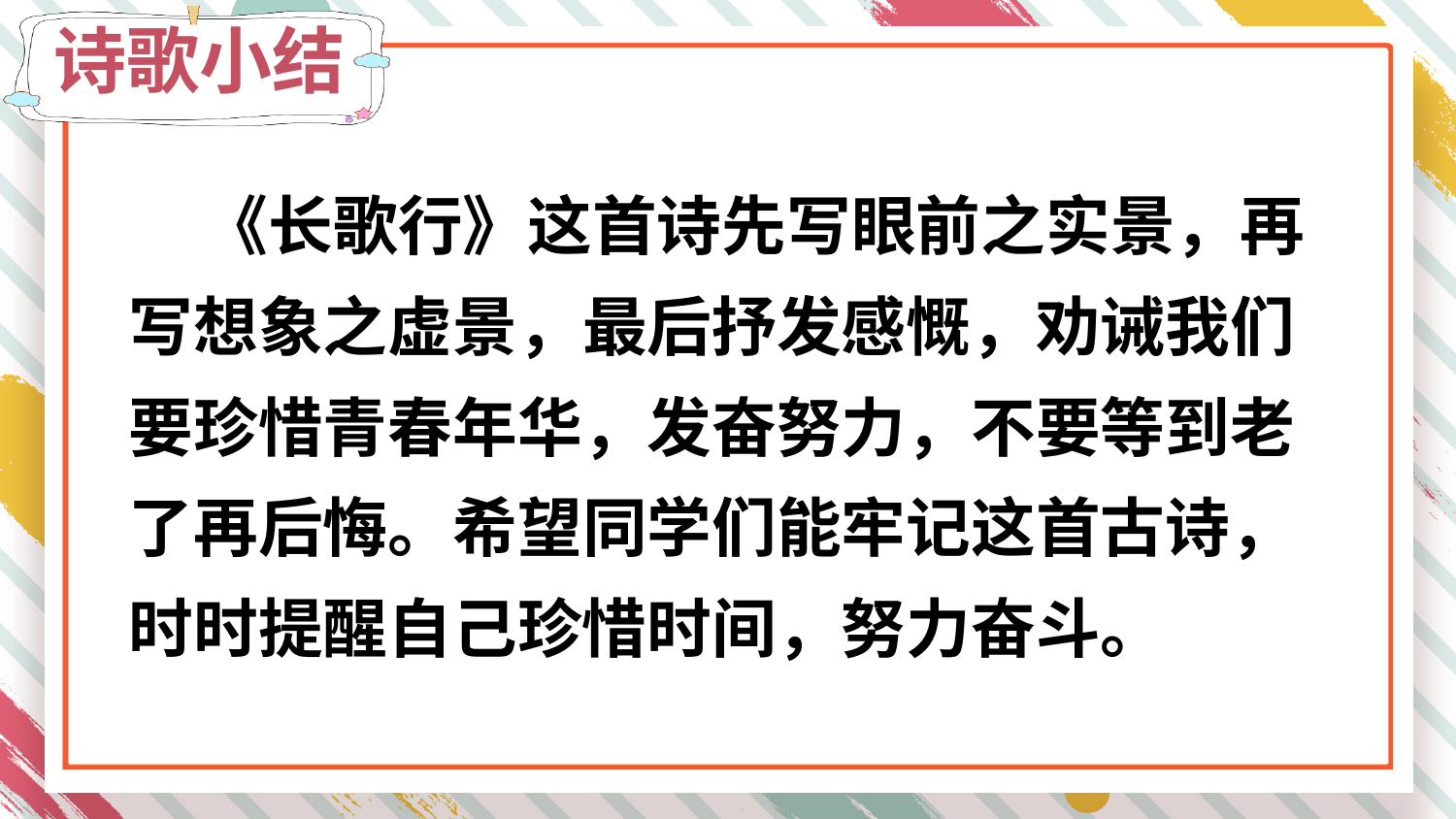

诗歌小结
    《长歌行》这首诗先写眼前之实景，再写想象之虚景，最后抒发感慨，劝诫我们要珍惜青春年华，发奋努力，不要等到老了再后悔。希望同学们能牢记这首古诗，时时提醒自己珍惜时间，努力奋斗。